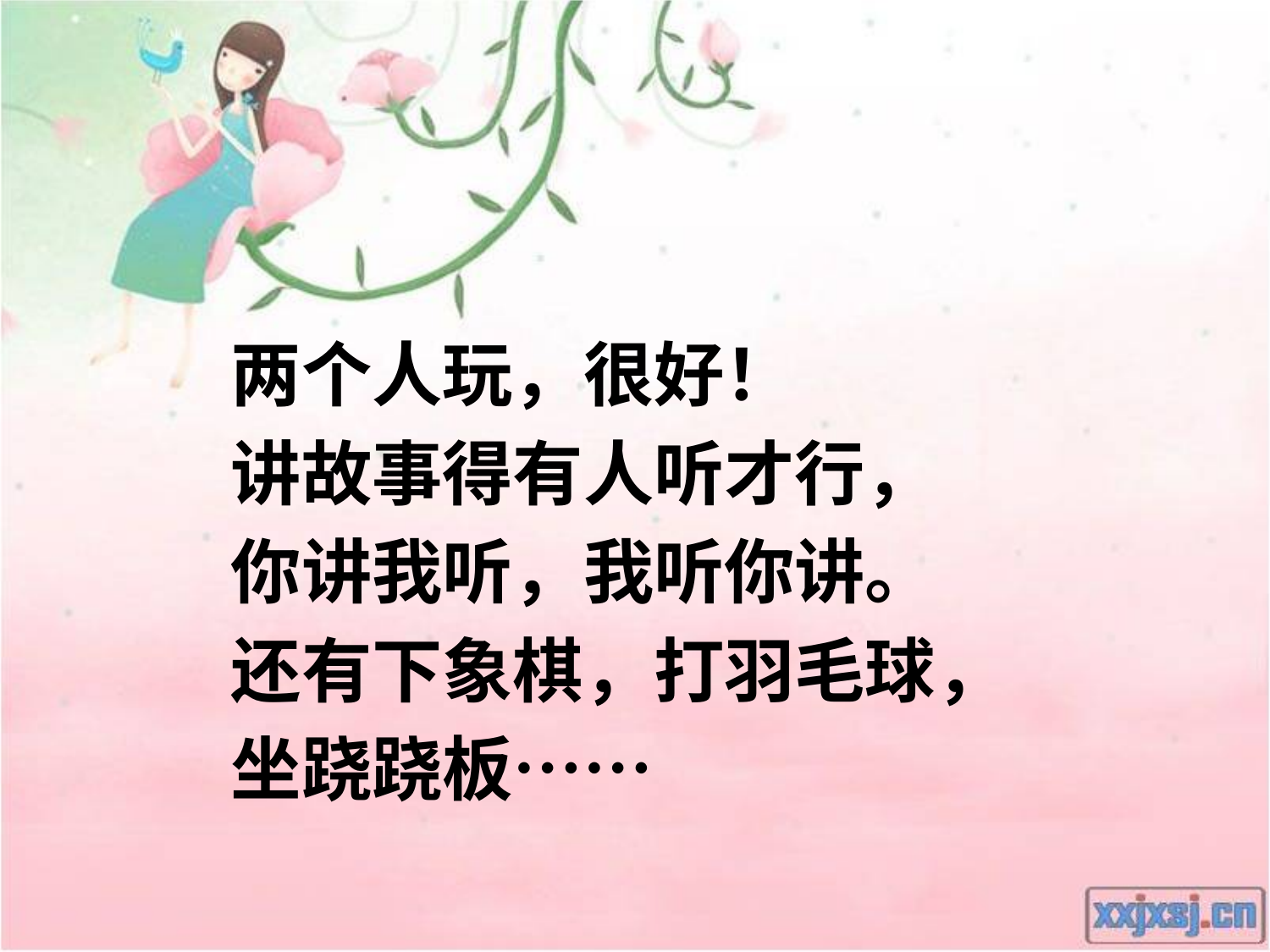

两个人玩，很好！
讲故事得有人听才行，
你讲我听，我听你讲。
还有下象棋，打羽毛球，
坐跷跷板……